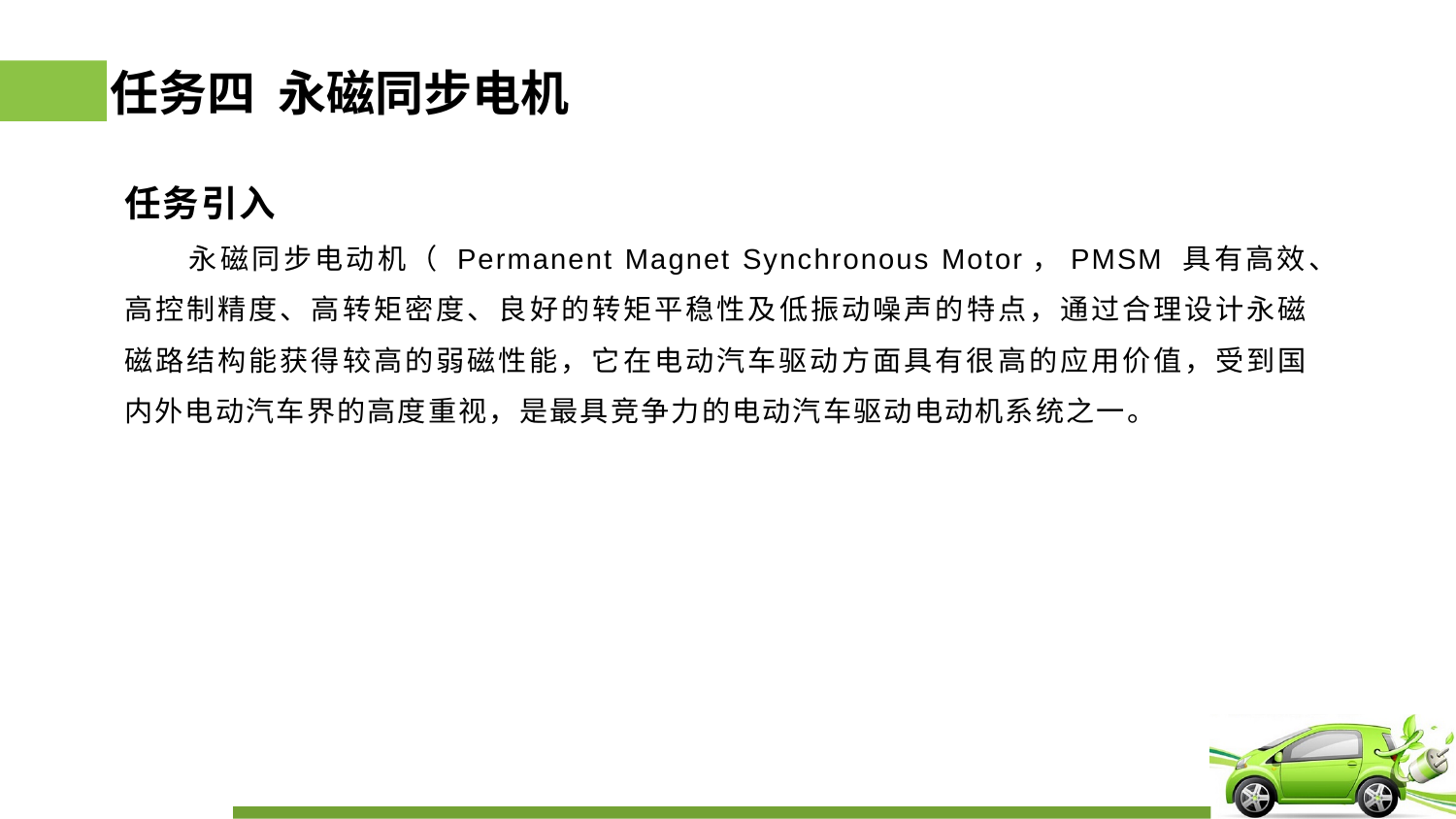

# 任务四  永磁同步电机
任务引入
      永磁同步电动机（ Permanent Magnet Synchronous Motor，PMSM 具有高效、高控制精度、高转矩密度、良好的转矩平稳性及低振动噪声的特点，通过合理设计永磁磁路结构能获得较高的弱磁性能，它在电动汽车驱动方面具有很高的应用价值，受到国内外电动汽车界的高度重视，是最具竞争力的电动汽车驱动电动机系统之一。